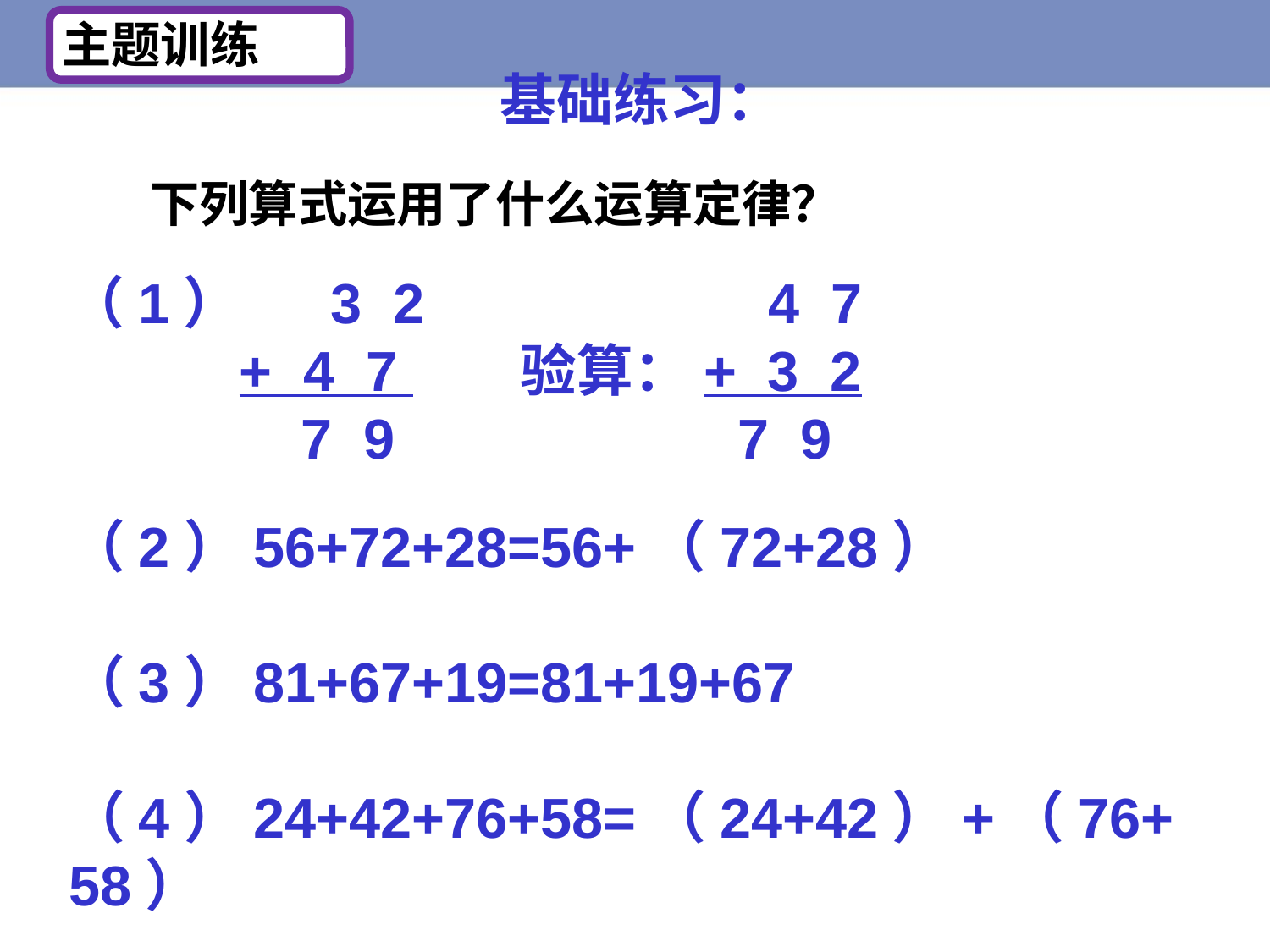

主题训练

基础练习：
下列算式运用了什么运算定律？
（1）      3  2                      4  7
                   +  4  7       验算：+  3  2
                           7  9                      7  9
（2）56+72+28=56+（72+28）

（3）81+67+19=81+19+67

（4）24+42+76+58=（24+42）+（76+58）